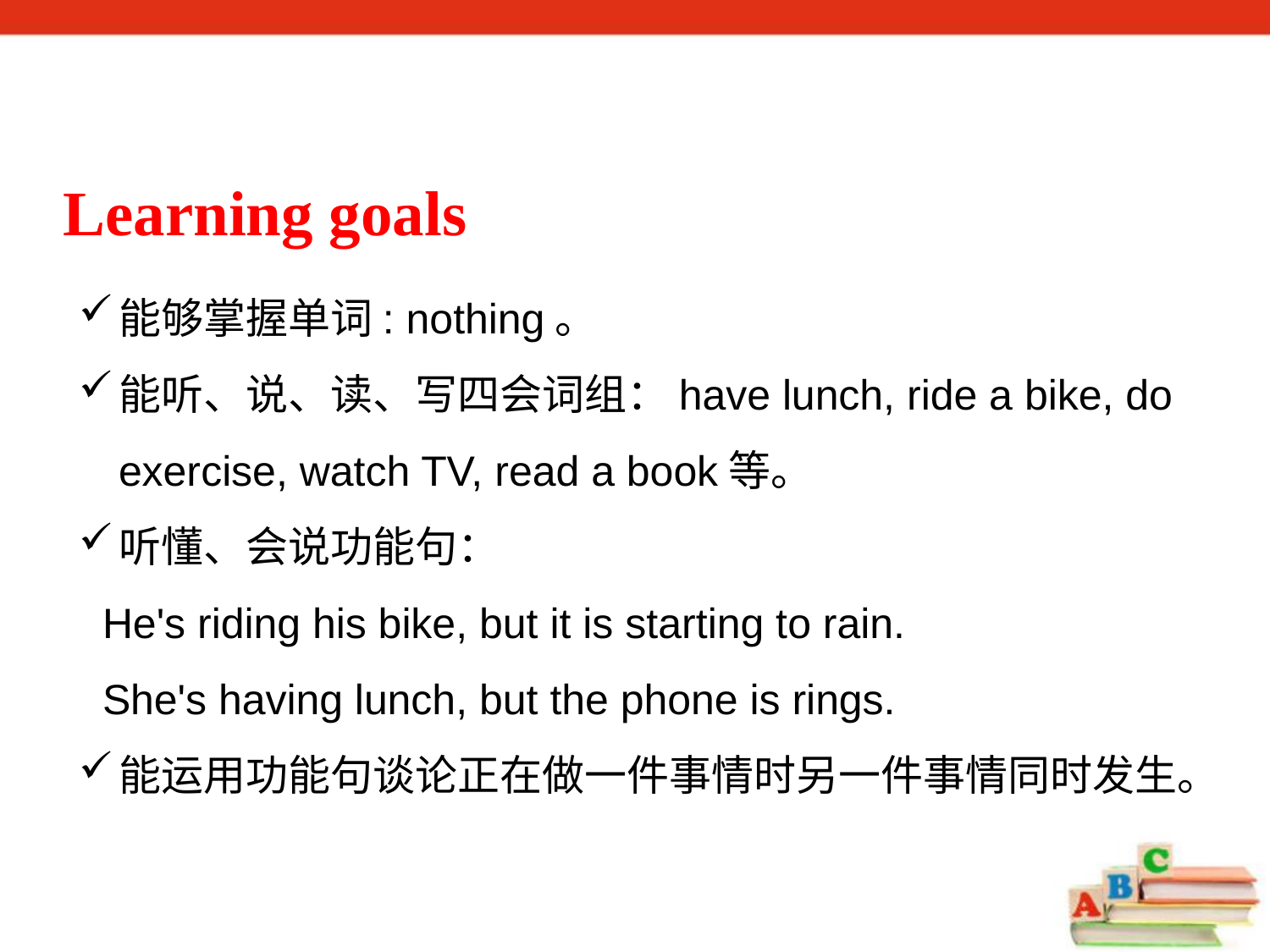

Learning goals
能够掌握单词: nothing。
能听、说、读、写四会词组：have lunch, ride a bike, do exercise, watch TV, read a book等。
听懂、会说功能句：
  He's riding his bike, but it is starting to rain.
  She's having lunch, but the phone is rings.
能运用功能句谈论正在做一件事情时另一件事情同时发生。